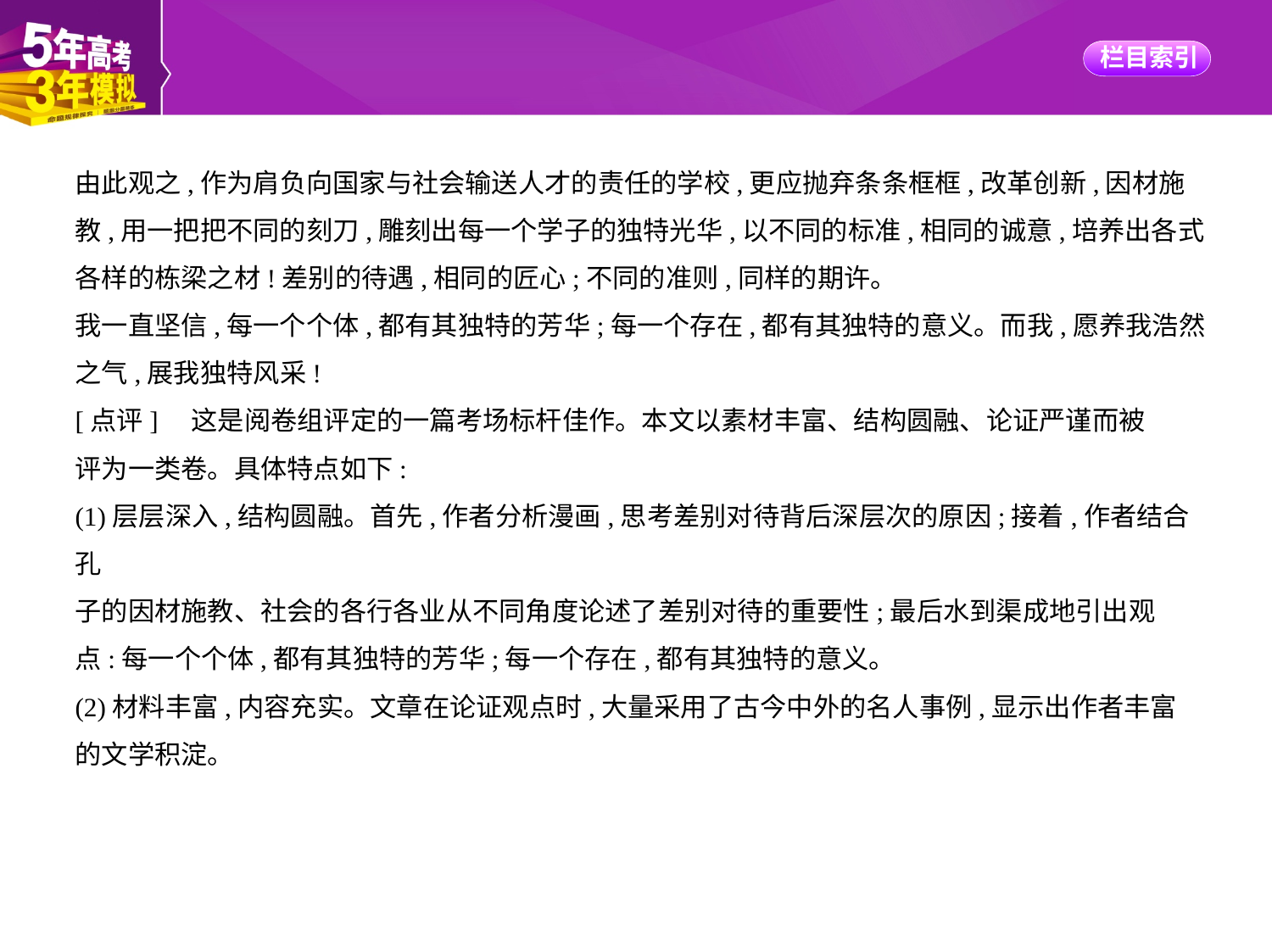

由此观之,作为肩负向国家与社会输送人才的责任的学校,更应抛弃条条框框,改革创新,因材施
教,用一把把不同的刻刀,雕刻出每一个学子的独特光华,以不同的标准,相同的诚意,培养出各式
各样的栋梁之材!差别的待遇,相同的匠心;不同的准则,同样的期许。
我一直坚信,每一个个体,都有其独特的芳华;每一个存在,都有其独特的意义。而我,愿养我浩然
之气,展我独特风采!
[点评]　这是阅卷组评定的一篇考场标杆佳作。本文以素材丰富、结构圆融、论证严谨而被
评为一类卷。具体特点如下:
(1)层层深入,结构圆融。首先,作者分析漫画,思考差别对待背后深层次的原因;接着,作者结合孔
子的因材施教、社会的各行各业从不同角度论述了差别对待的重要性;最后水到渠成地引出观
点:每一个个体,都有其独特的芳华;每一个存在,都有其独特的意义。
(2)材料丰富,内容充实。文章在论证观点时,大量采用了古今中外的名人事例,显示出作者丰富
的文学积淀。